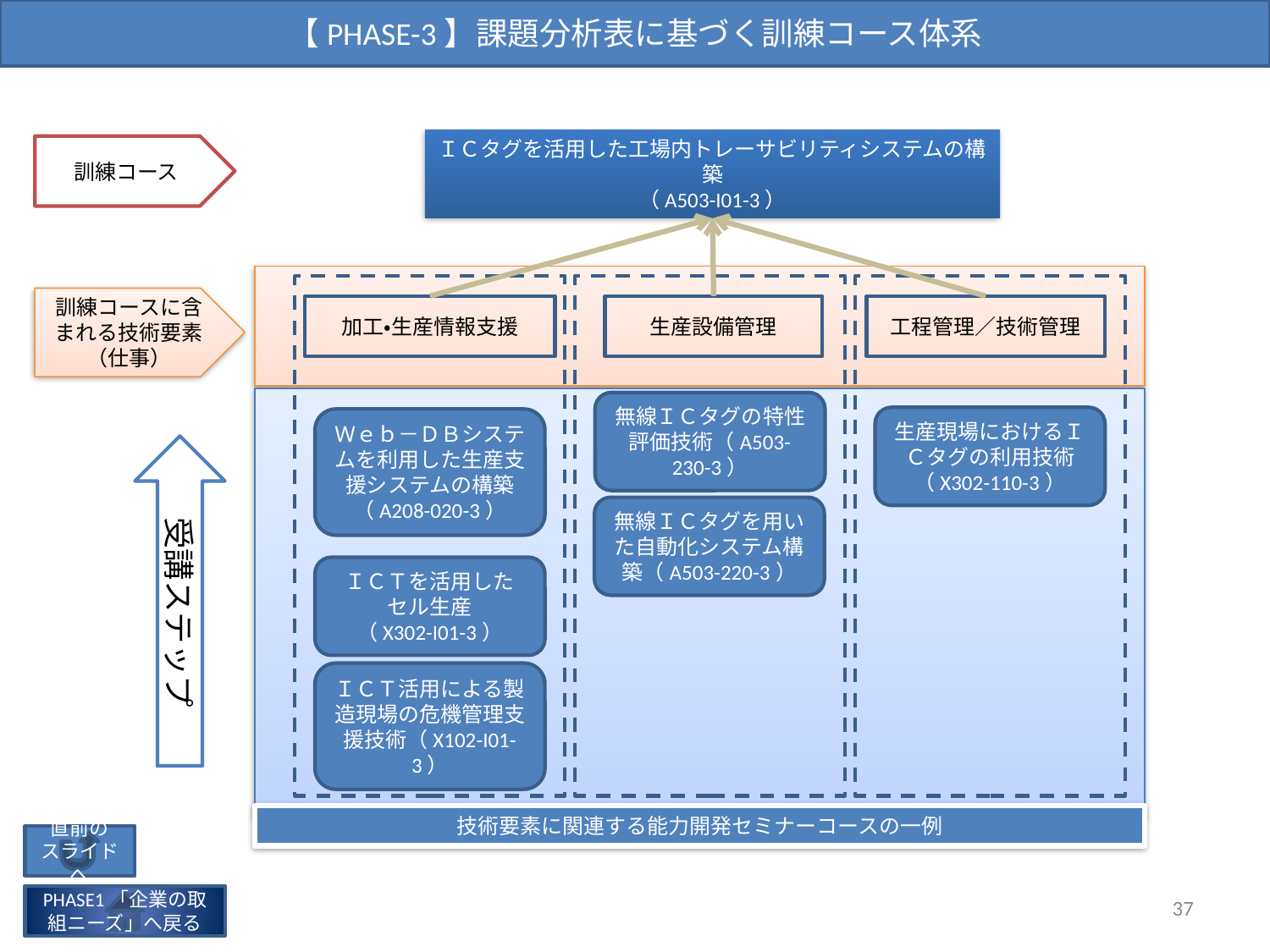

【PHASE-3】課題分析表に基づく訓練コース体系
訓練コース
ＩＣタグを活用した工場内トレーサビリティシステムの構築
（A503-I01-3）

訓練コースに含まれる技術要素
（仕事）
加工・生産情報支援
生産設備管理
工程管理／技術管理

無線ＩＣタグの特性評価技術（A503-230-3）
生産現場におけるＩＣタグの利用技術（X302-110-3）
Ｗｅｂ－ＤＢシステムを利用した生産支援システムの構築
（A208-020-3）
受講ステップ
無線ＩＣタグを用いた自動化システム構築（A503-220-3）
ＩＣＴを活用した
セル生産
（X302-I01-3）
ＩＣＴ活用による製造現場の危機管理支援技術（X102-I01-3）
技術要素に関連する能力開発セミナーコースの一例
直前の
スライドへ
37
PHASE1「企業の取組ニーズ」へ戻る